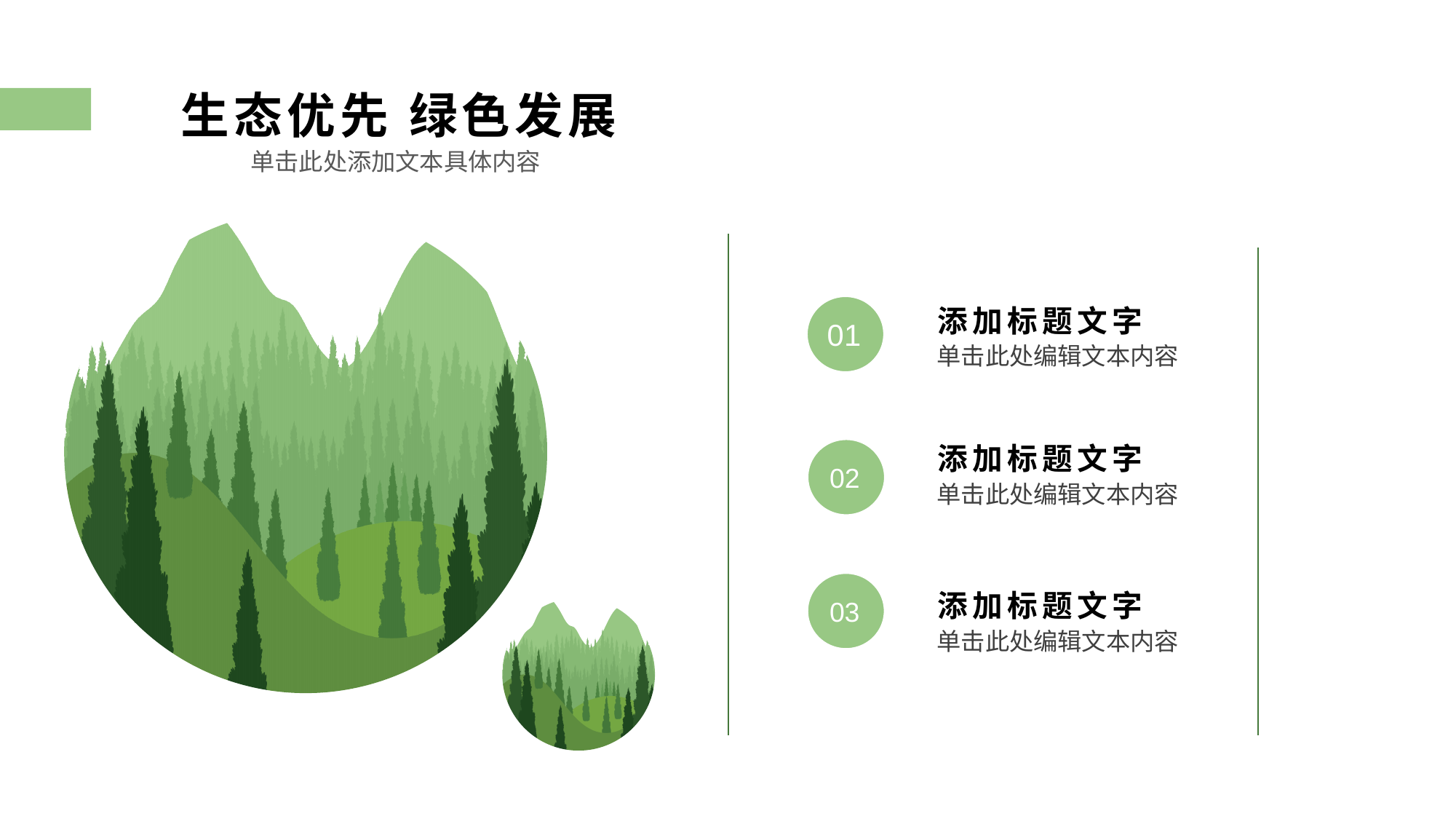

生态优先 绿色发展
单击此处添加文本具体内容

01
添加标题文字
单击此处编辑文本内容
添加标题文字
02
单击此处编辑文本内容
03
添加标题文字

单击此处编辑文本内容